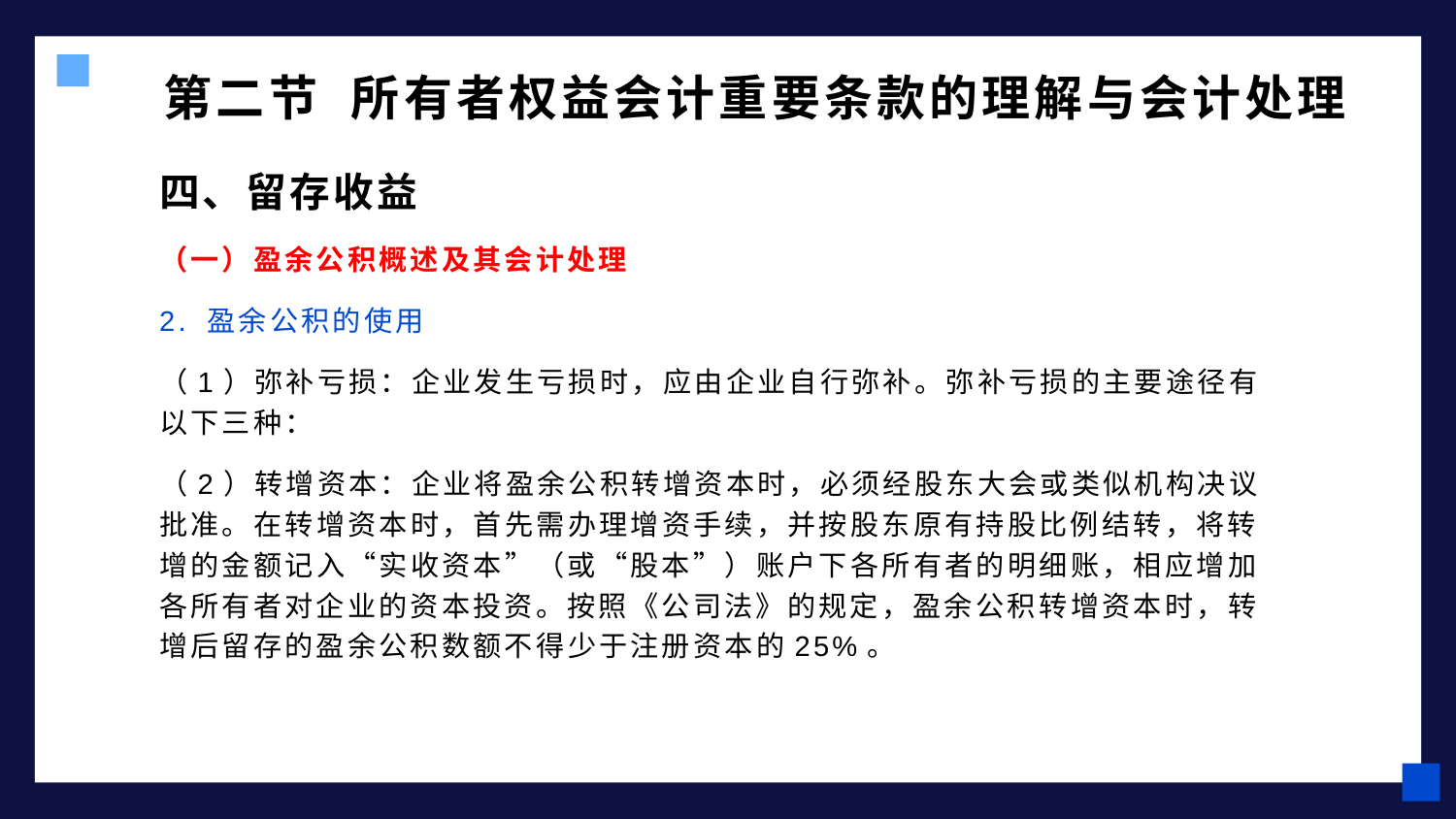

# 第二节  所有者权益会计重要条款的理解与会计处理
四、留存收益
（一）盈余公积概述及其会计处理
2. 盈余公积的使用
（1）弥补亏损：企业发生亏损时，应由企业自行弥补。弥补亏损的主要途径有以下三种：
（2）转增资本：企业将盈余公积转增资本时，必须经股东大会或类似机构决议批准。在转增资本时，首先需办理增资手续，并按股东原有持股比例结转，将转增的金额记入“实收资本”（或“股本”）账户下各所有者的明细账，相应增加各所有者对企业的资本投资。按照《公司法》的规定，盈余公积转增资本时，转增后留存的盈余公积数额不得少于注册资本的25%。